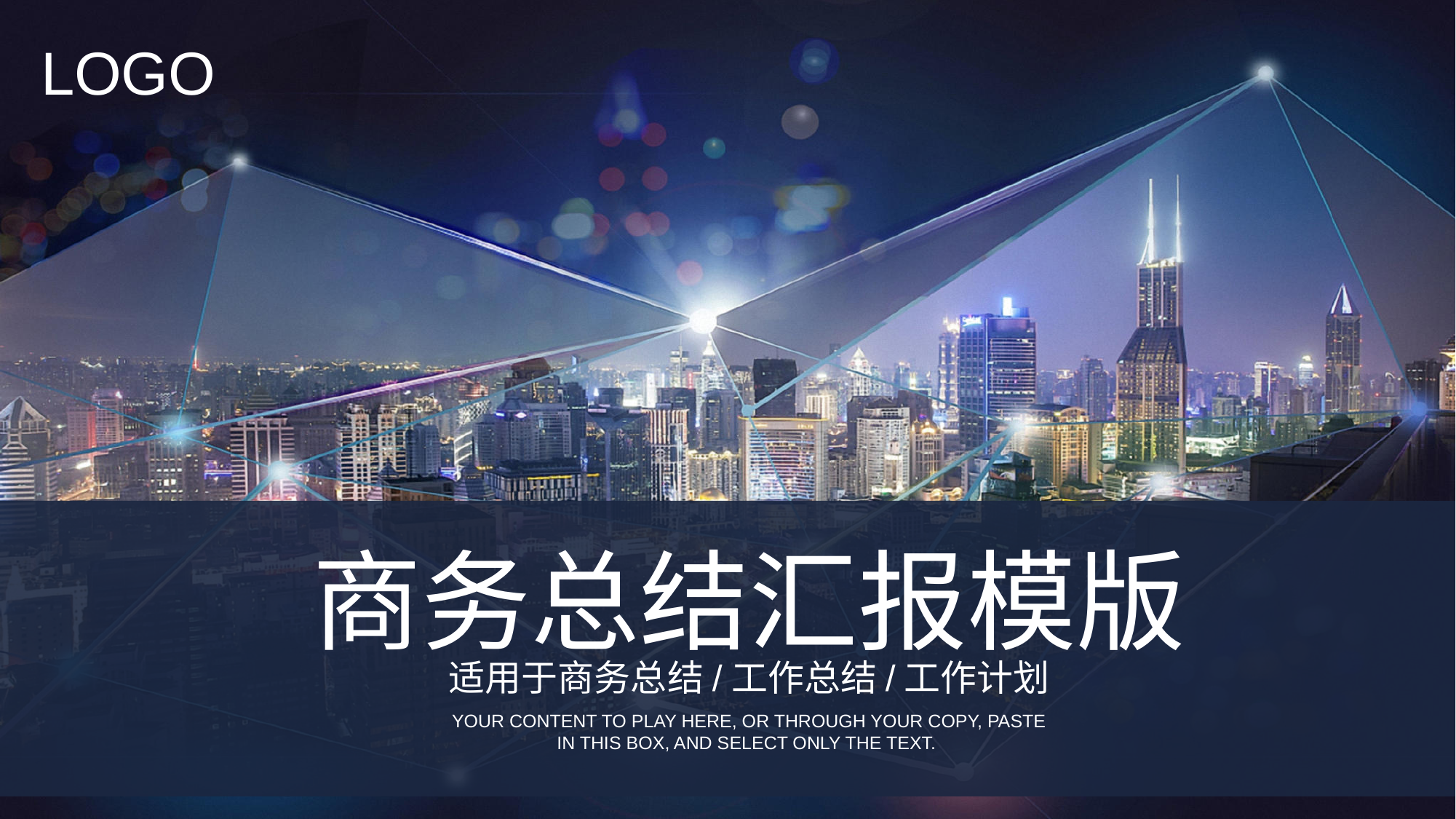

LOGO

商务总结汇报模版
适用于商务总结/工作总结/工作计划
YOUR CONTENT TO PLAY HERE, OR THROUGH YOUR COPY, PASTE IN THIS BOX, AND SELECT ONLY THE TEXT.